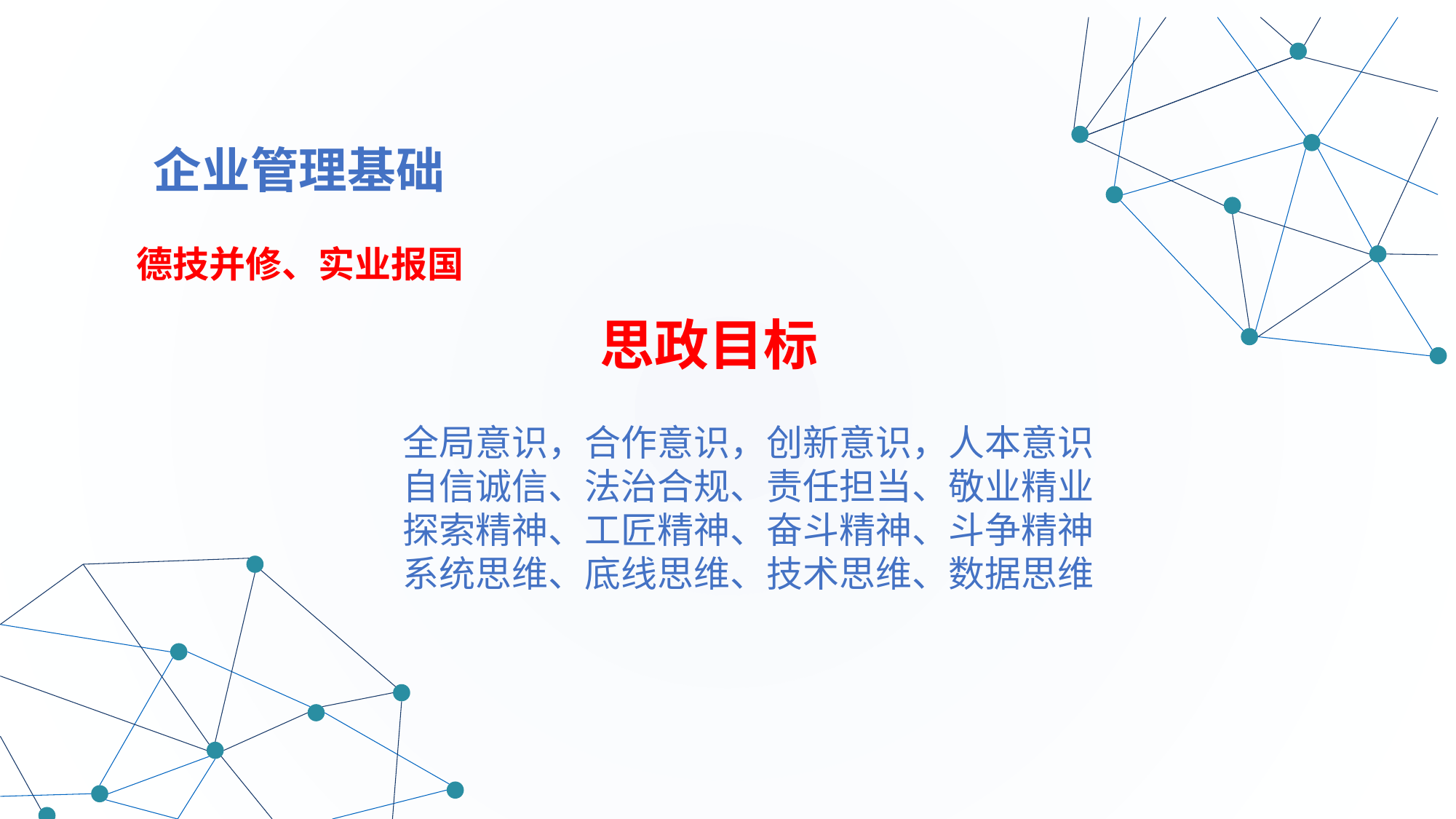

企业管理基础

 德技并修、实业报国
                       思政目标

全局意识，合作意识，创新意识，人本意识
自信诚信、法治合规、责任担当、敬业精业
探索精神、工匠精神、奋斗精神、斗争精神
系统思维、底线思维、技术思维、数据思维